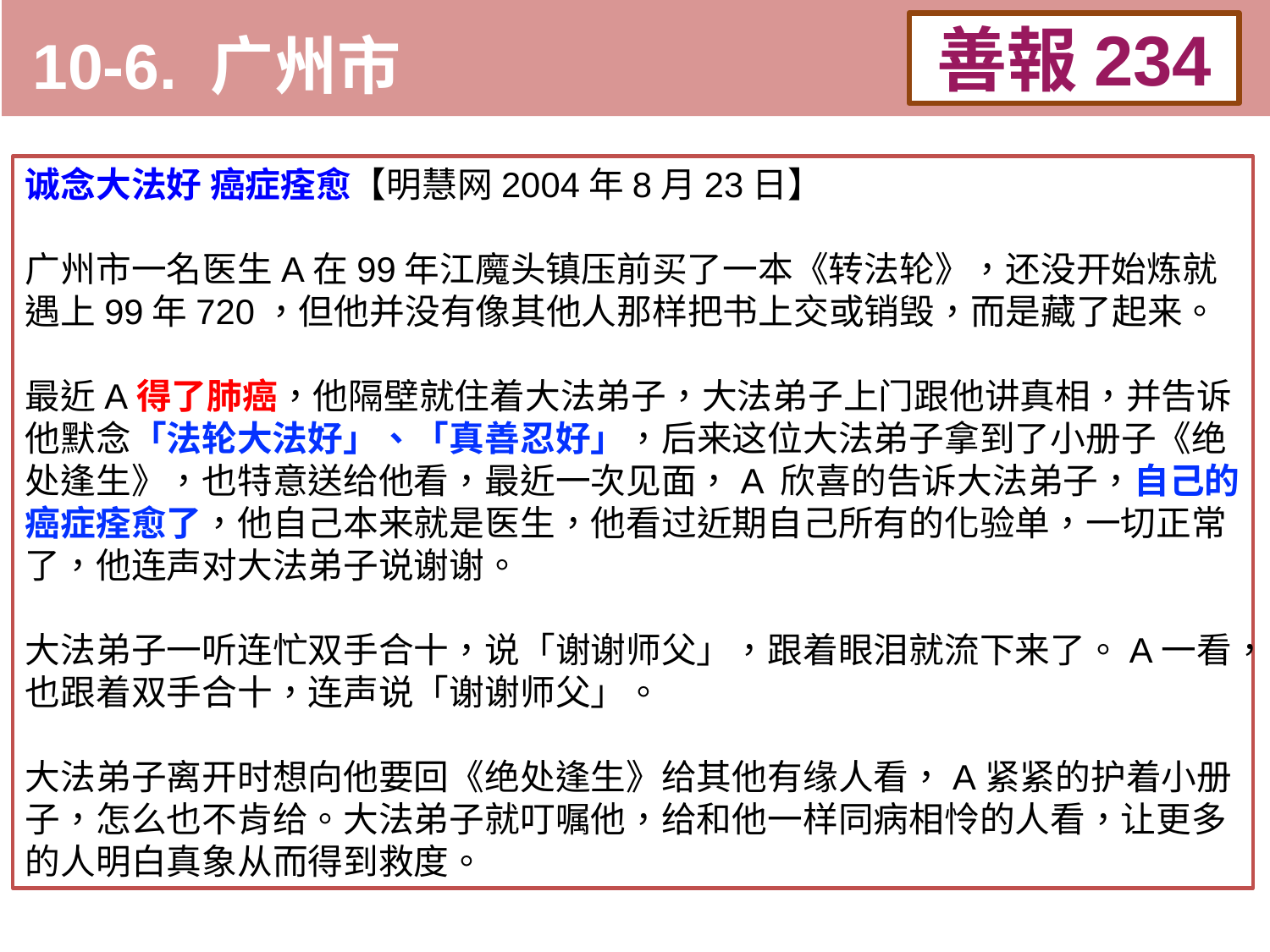

10-6. 广州市
善報234
11-3. XX市官員惡報實例
诚念大法好 癌症痊愈【明慧网2004年8月23日】

广州市一名医生A在99年江魔头镇压前买了一本《转法轮》，还没开始炼就遇上99年720，但他并没有像其他人那样把书上交或销毁，而是藏了起来。

最近A得了肺癌，他隔壁就住着大法弟子，大法弟子上门跟他讲真相，并告诉他默念「法轮大法好」、「真善忍好」，后来这位大法弟子拿到了小册子《绝处逢生》，也特意送给他看，最近一次见面，A 欣喜的告诉大法弟子，自己的癌症痊愈了，他自己本来就是医生，他看过近期自己所有的化验单，一切正常了，他连声对大法弟子说谢谢。

大法弟子一听连忙双手合十，说「谢谢师父」，跟着眼泪就流下来了。A一看，也跟着双手合十，连声说「谢谢师父」。

大法弟子离开时想向他要回《绝处逢生》给其他有缘人看，A紧紧的护着小册子，怎么也不肯给。大法弟子就叮嘱他，给和他一样同病相怜的人看，让更多的人明白真象从而得到救度。